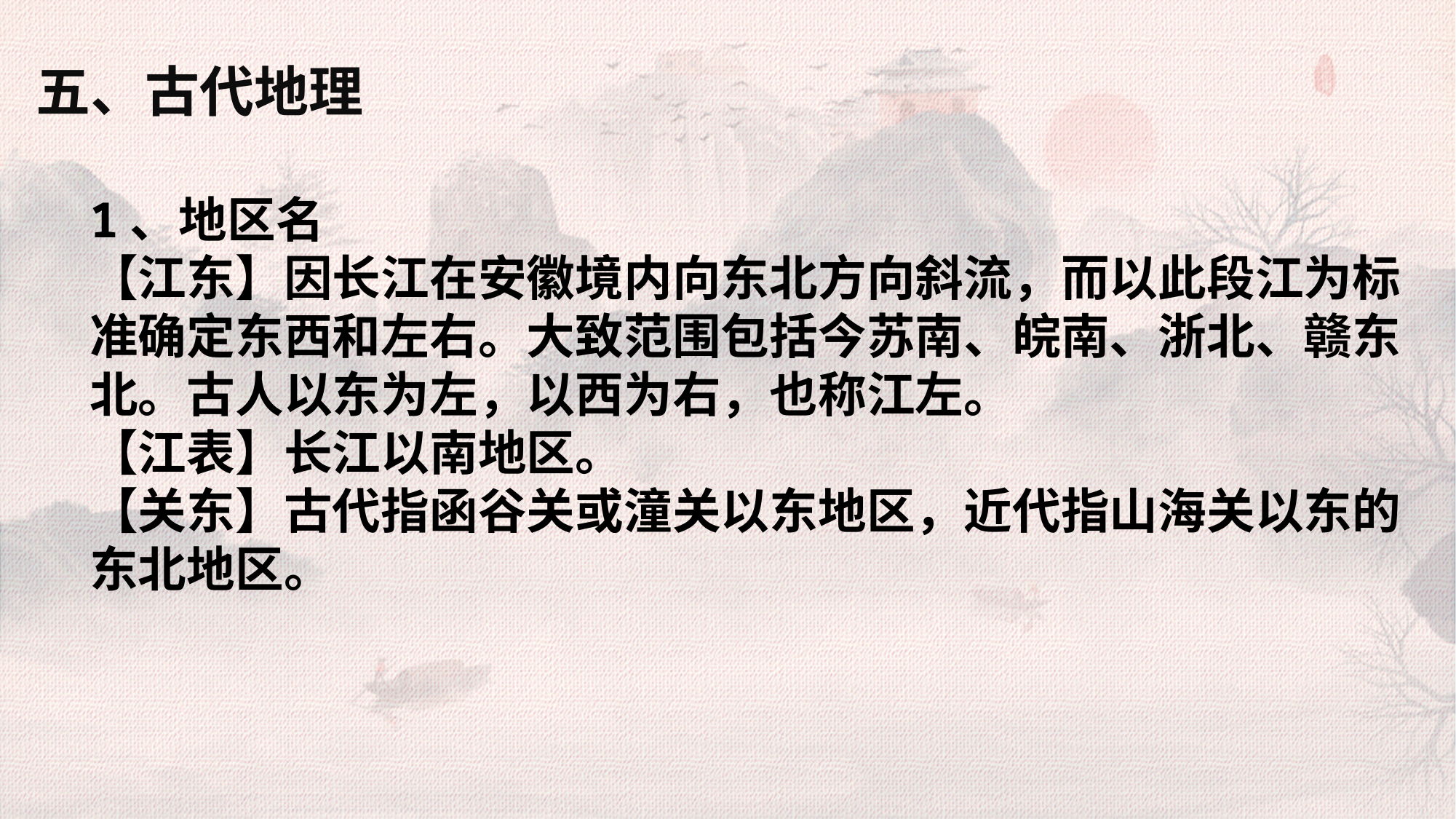

五、古代地理
1、地区名
【江东】因长江在安徽境内向东北方向斜流，而以此段江为标准确定东西和左右。大致范围包括今苏南、皖南、浙北、赣东北。古人以东为左，以西为右，也称江左。
【江表】长江以南地区。
【关东】古代指函谷关或潼关以东地区，近代指山海关以东的东北地区。